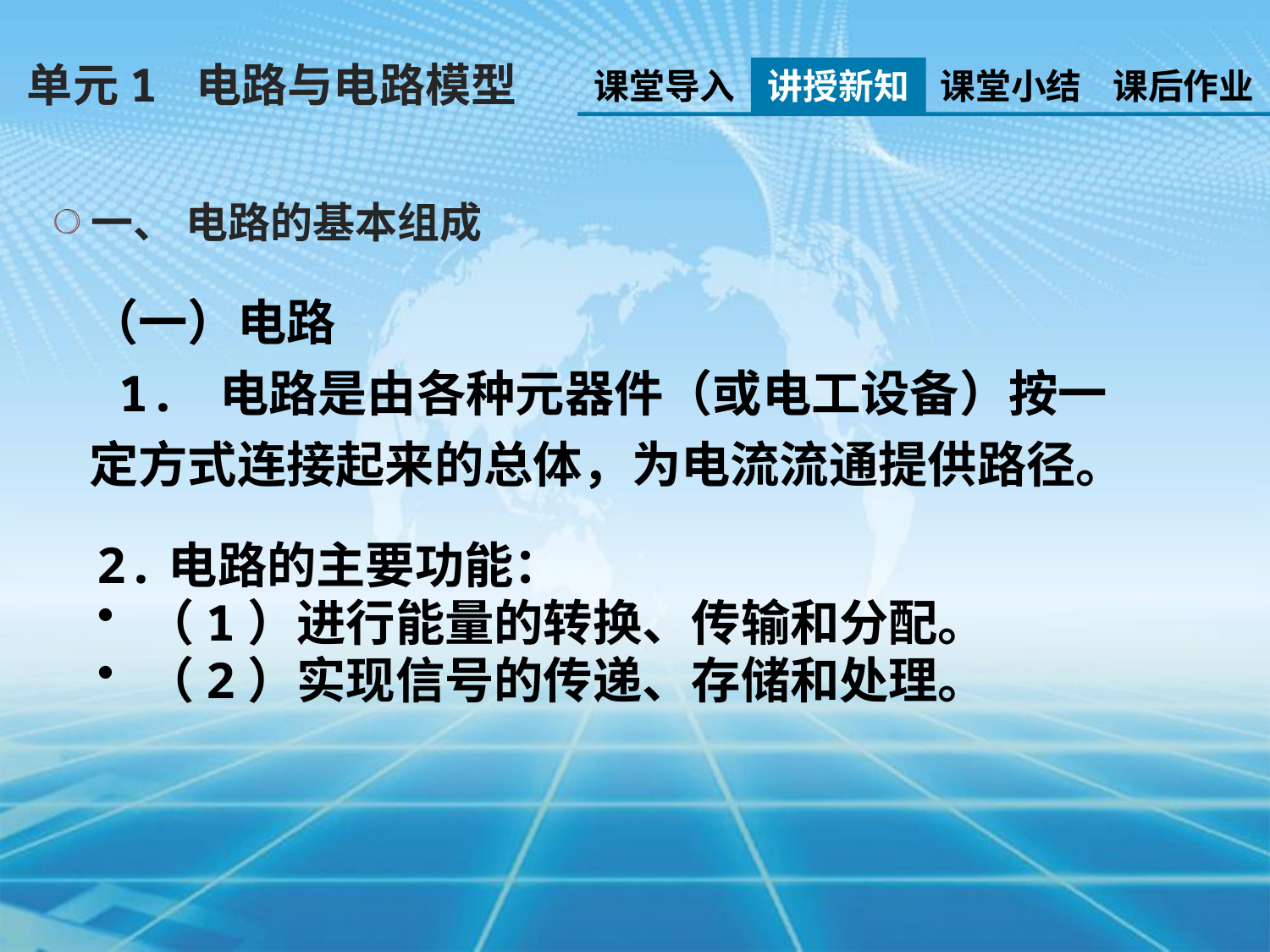

单元1 电路与电路模型
课堂导入
讲授新知
课堂小结
课后作业
一、 电路的基本组成
（一）电路
 1. 电路是由各种元器件（或电工设备）按一定方式连接起来的总体，为电流流通提供路径。
2.电路的主要功能：
（1）进行能量的转换、传输和分配。
（2）实现信号的传递、存储和处理。